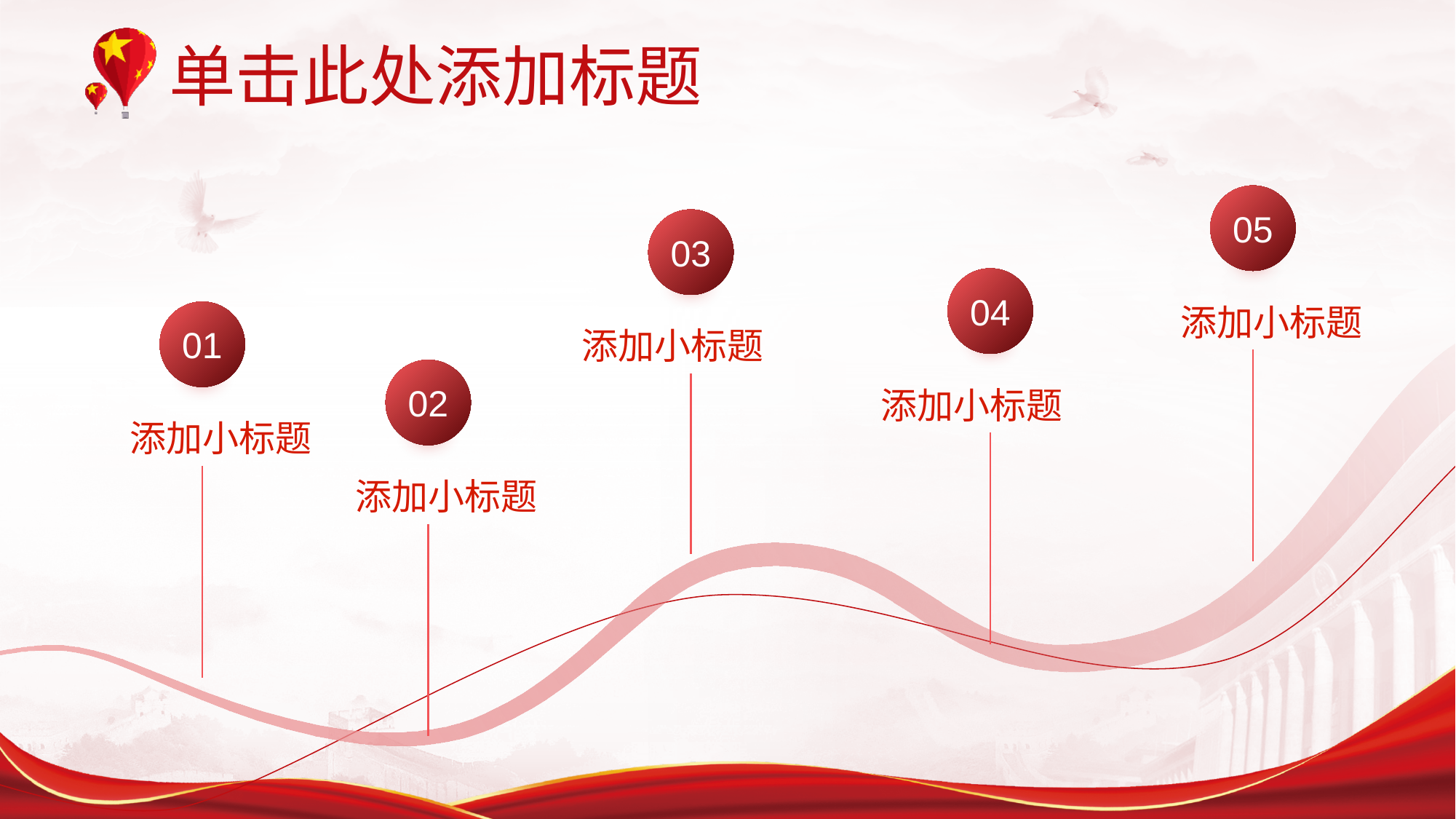

单击此处添加标题

05
03

04
添加小标题

01
添加小标题

02
添加小标题

添加小标题
添加小标题